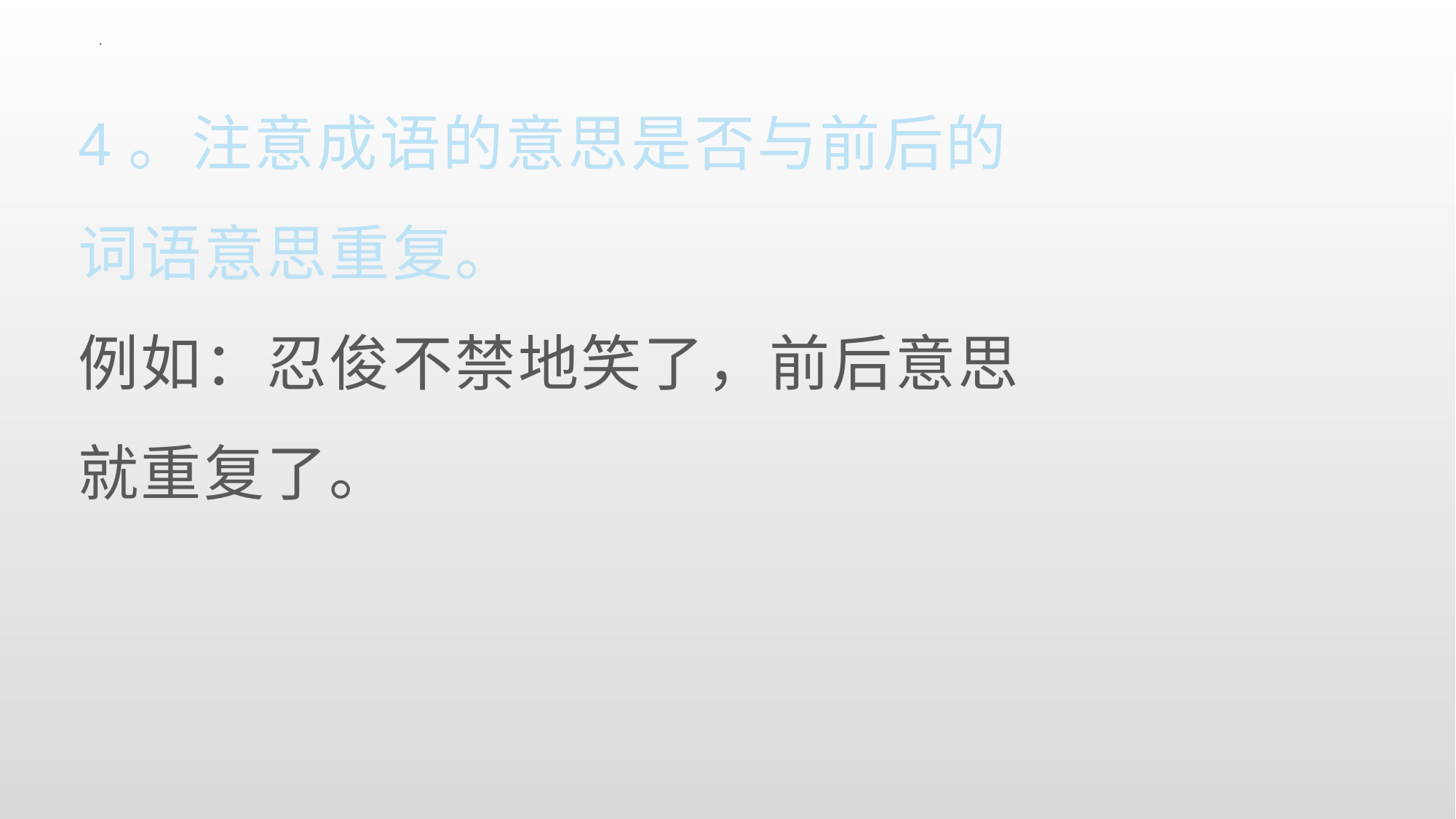

4。注意成语的意思是否与前后的
词语意思重复。
例如：忍俊不禁地笑了，前后意思
就重复了。